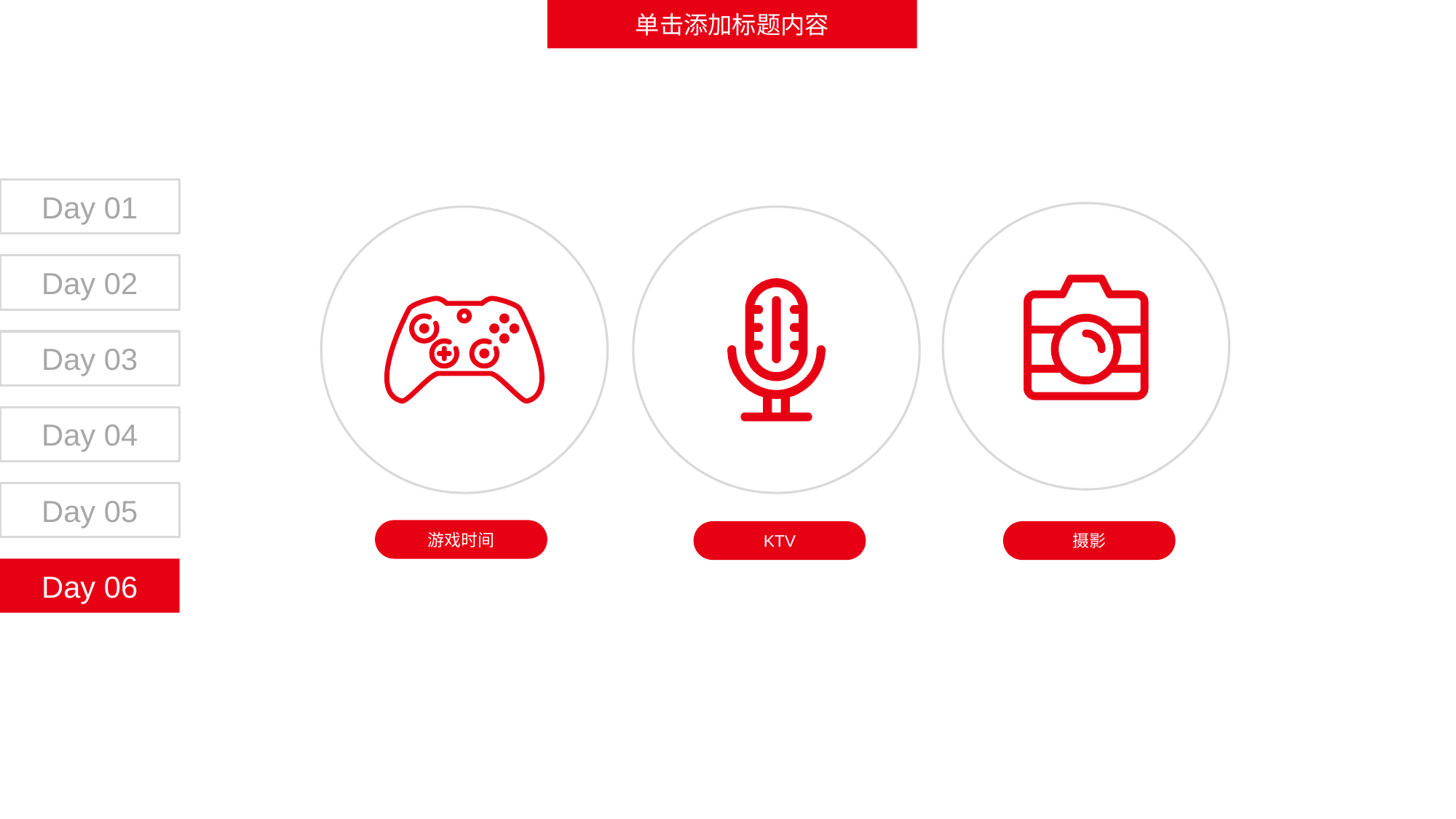

单击添加标题内容
Day 01

Day 02
Day 03
Day 04
Day 05
游戏时间
KTV
摄影
Day 06